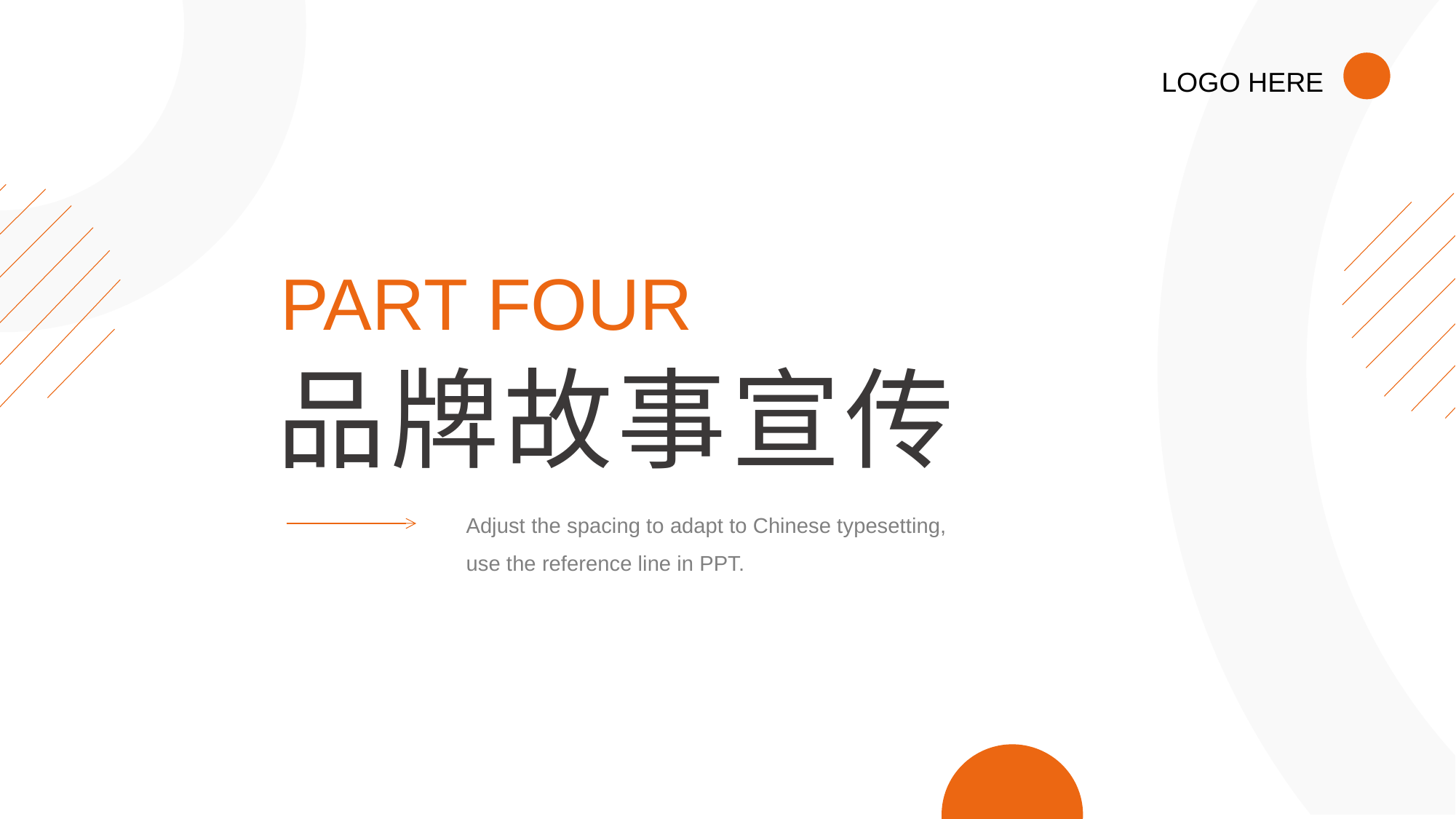

LOGO HERE
PART FOUR
品牌故事宣传
Adjust the spacing to adapt to Chinese typesetting,
use the reference line in PPT.